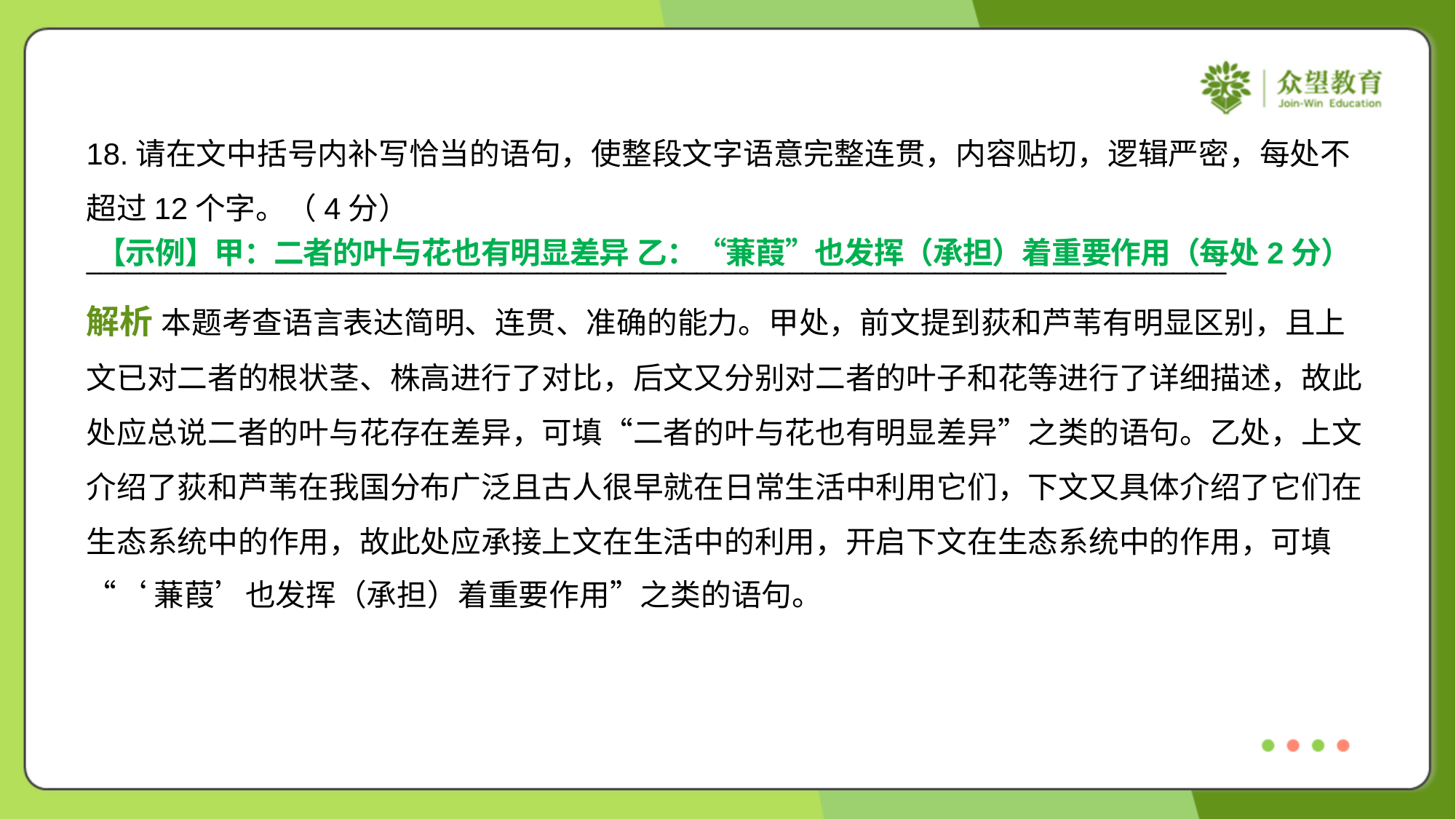

18.请在文中括号内补写恰当的语句，使整段文字语意完整连贯，内容贴切，逻辑严密，每处不
超过12个字。（4分）
______________________________________________________________________________________
【示例】甲：二者的叶与花也有明显差异 乙：“蒹葭”也发挥（承担）着重要作用（每处2分）
解析 本题考查语言表达简明、连贯、准确的能力。甲处，前文提到荻和芦苇有明显区别，且上
文已对二者的根状茎、株高进行了对比，后文又分别对二者的叶子和花等进行了详细描述，故此
处应总说二者的叶与花存在差异，可填“二者的叶与花也有明显差异”之类的语句。乙处，上文
介绍了荻和芦苇在我国分布广泛且古人很早就在日常生活中利用它们，下文又具体介绍了它们在
生态系统中的作用，故此处应承接上文在生活中的利用，开启下文在生态系统中的作用，可填
“‘蒹葭’也发挥（承担）着重要作用”之类的语句。